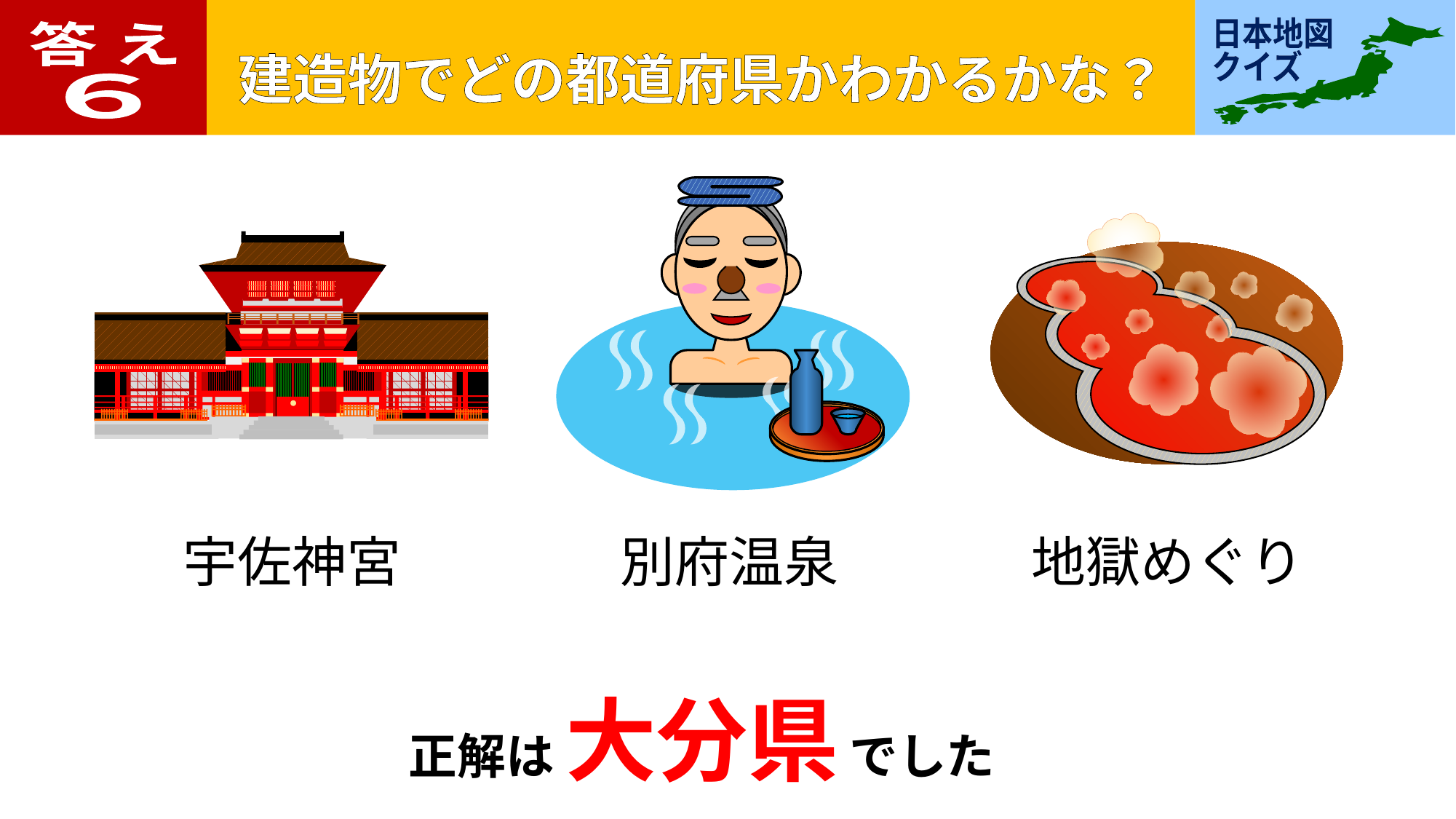

答 え
６

宇佐神宮
別府温泉
地獄めぐり
正解は 大分県 でした